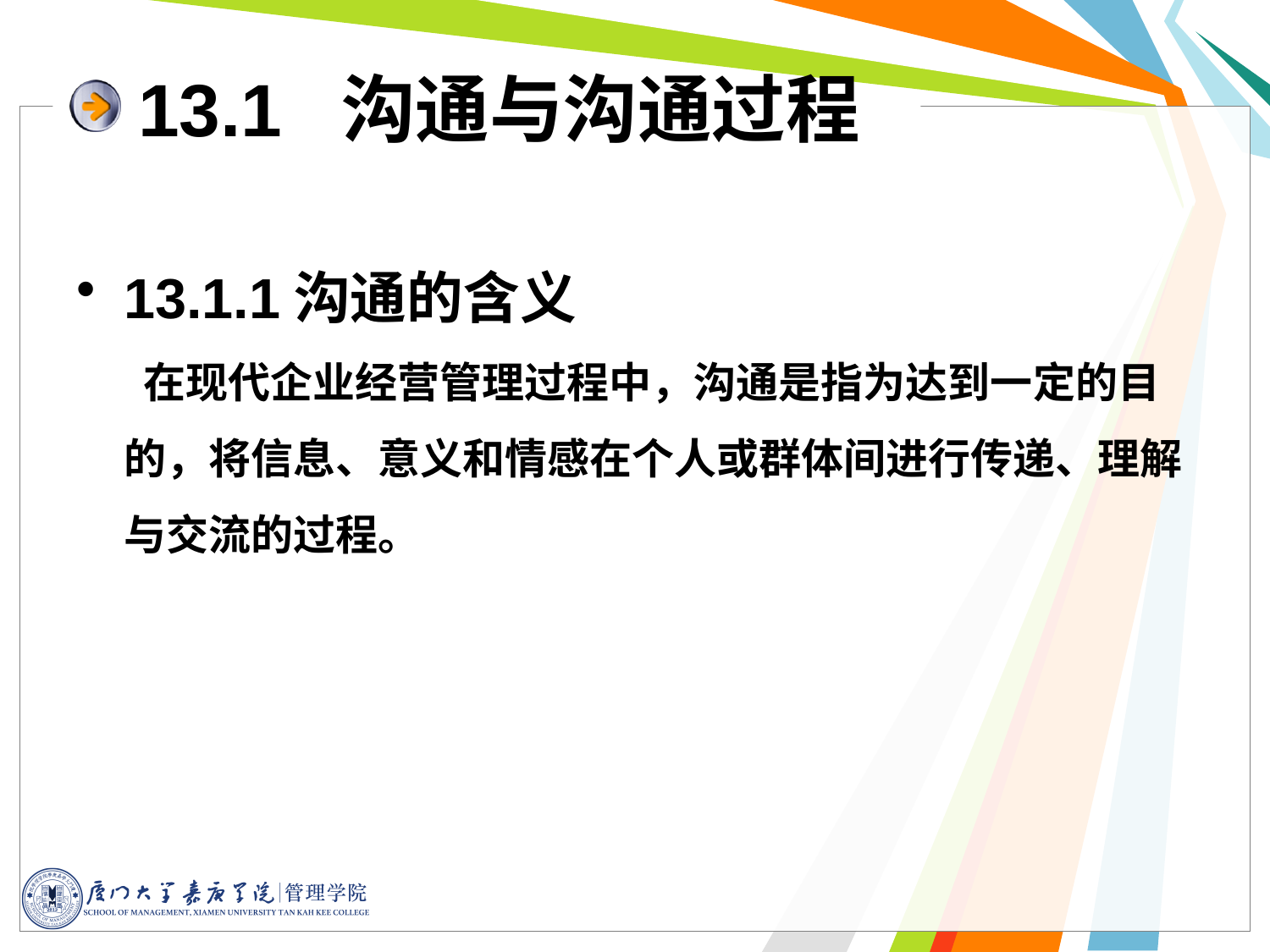

# 13.1  沟通与沟通过程
13.1.1沟通的含义
      在现代企业经营管理过程中，沟通是指为达到一定的目的，将信息、意义和情感在个人或群体间进行传递、理解与交流的过程。